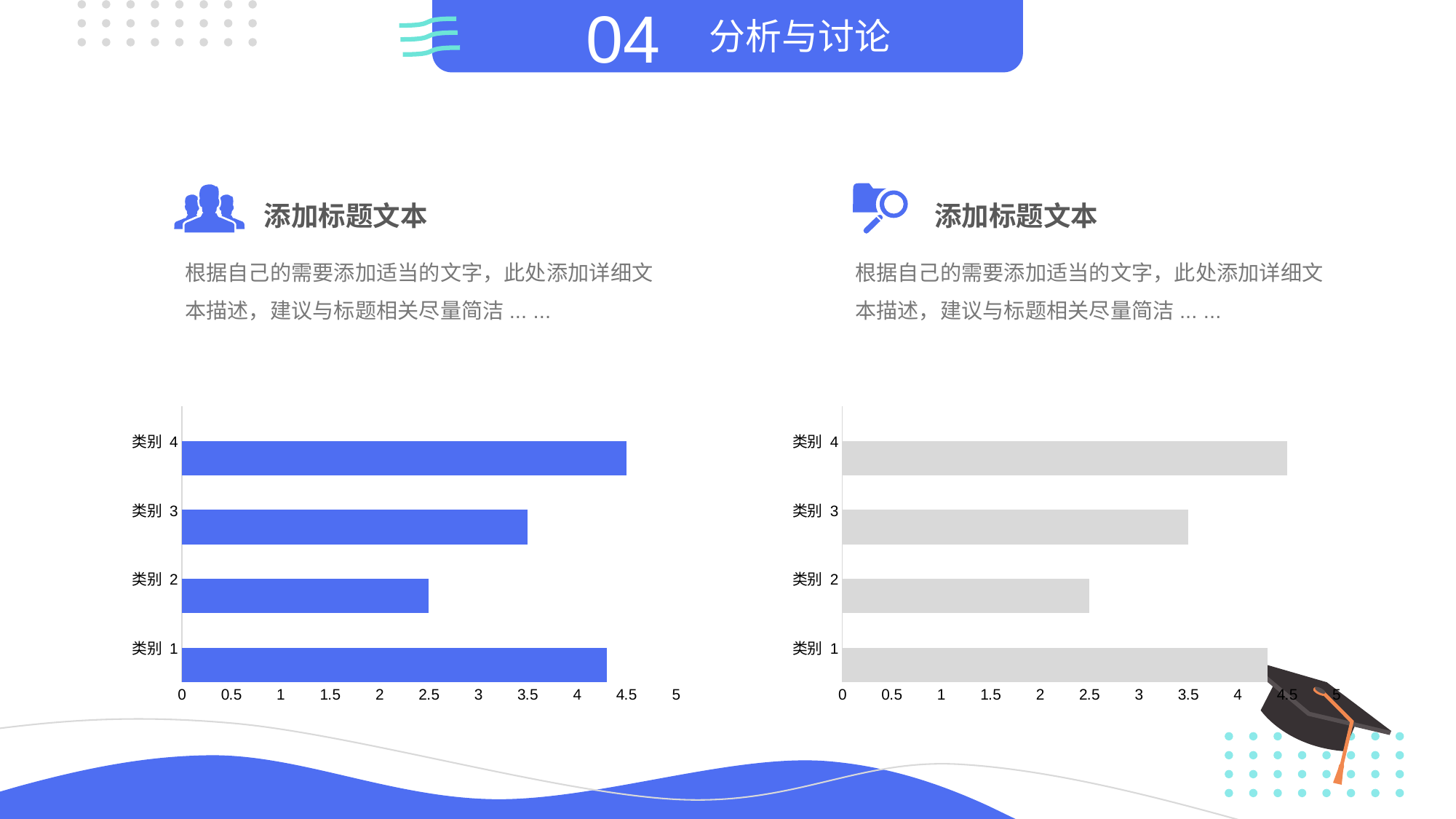

04
分析与讨论

添加标题文本
根据自己的需要添加适当的文字，此处添加详细文本描述，建议与标题相关尽量简洁... ...
添加标题文本
根据自己的需要添加适当的文字，此处添加详细文本描述，建议与标题相关尽量简洁... ...

### Chart

| Category | 系列 1 | 列1 | 列2 |
|---|---|---|---|
| 类别 1 | 4.3 | None | None |
| 类别 2 | 2.5 | None | None |
| 类别 3 | 3.5 | None | None |
| 类别 4 | 4.5 | None | None |

### Chart

| Category | 系列 1 | 列1 | 列2 |
|---|---|---|---|
| 类别 1 | 4.3 | None | None |
| 类别 2 | 2.5 | None | None |
| 类别 3 | 3.5 | None | None |
| 类别 4 | 4.5 | None | None |